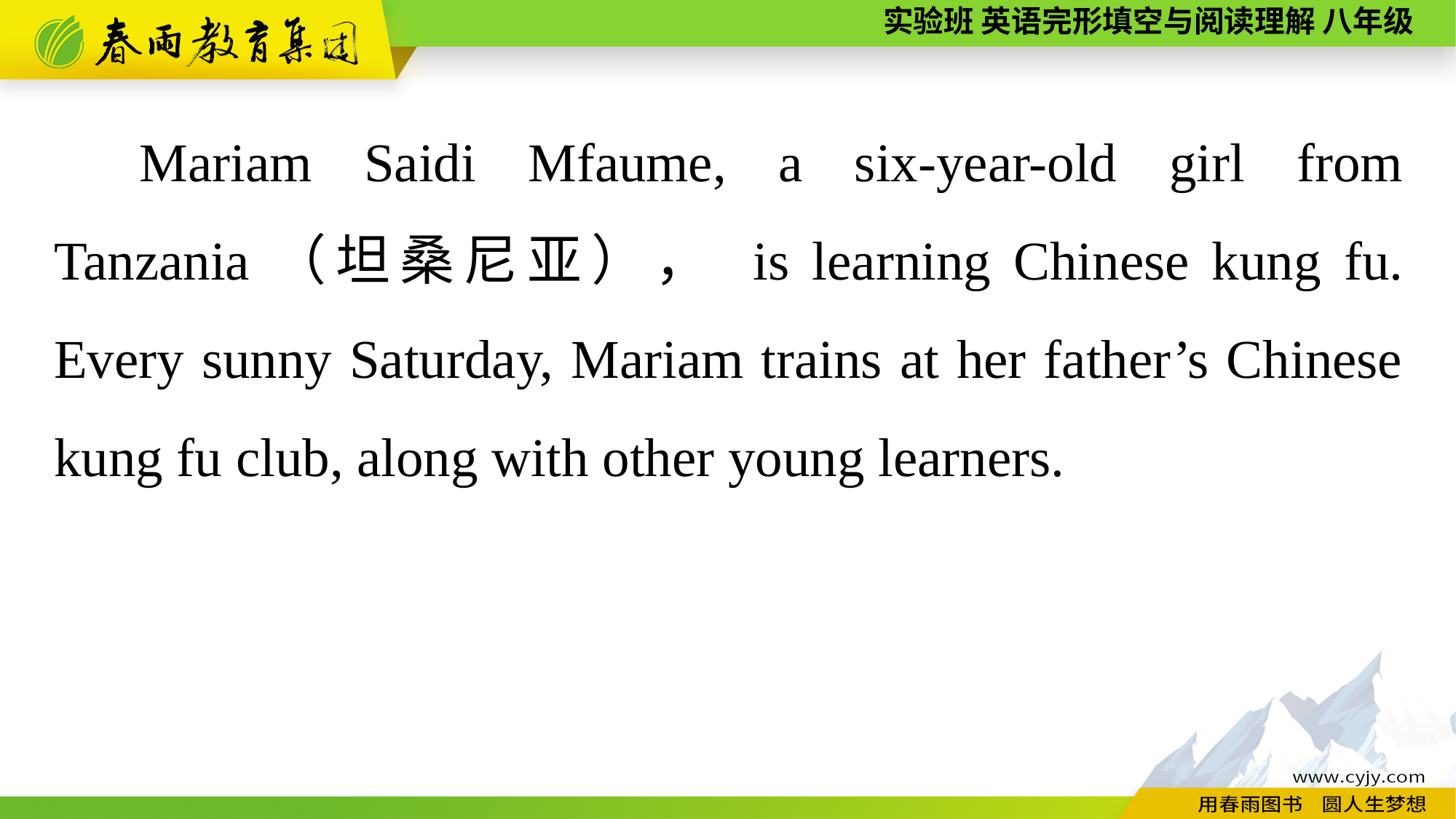

Mariam Saidi Mfaume, a six-year-old girl from Tanzania（坦桑尼亚）， is learning Chinese kung fu. Every sunny Saturday, Mariam trains at her father’s Chinese kung fu club, along with other young learners.